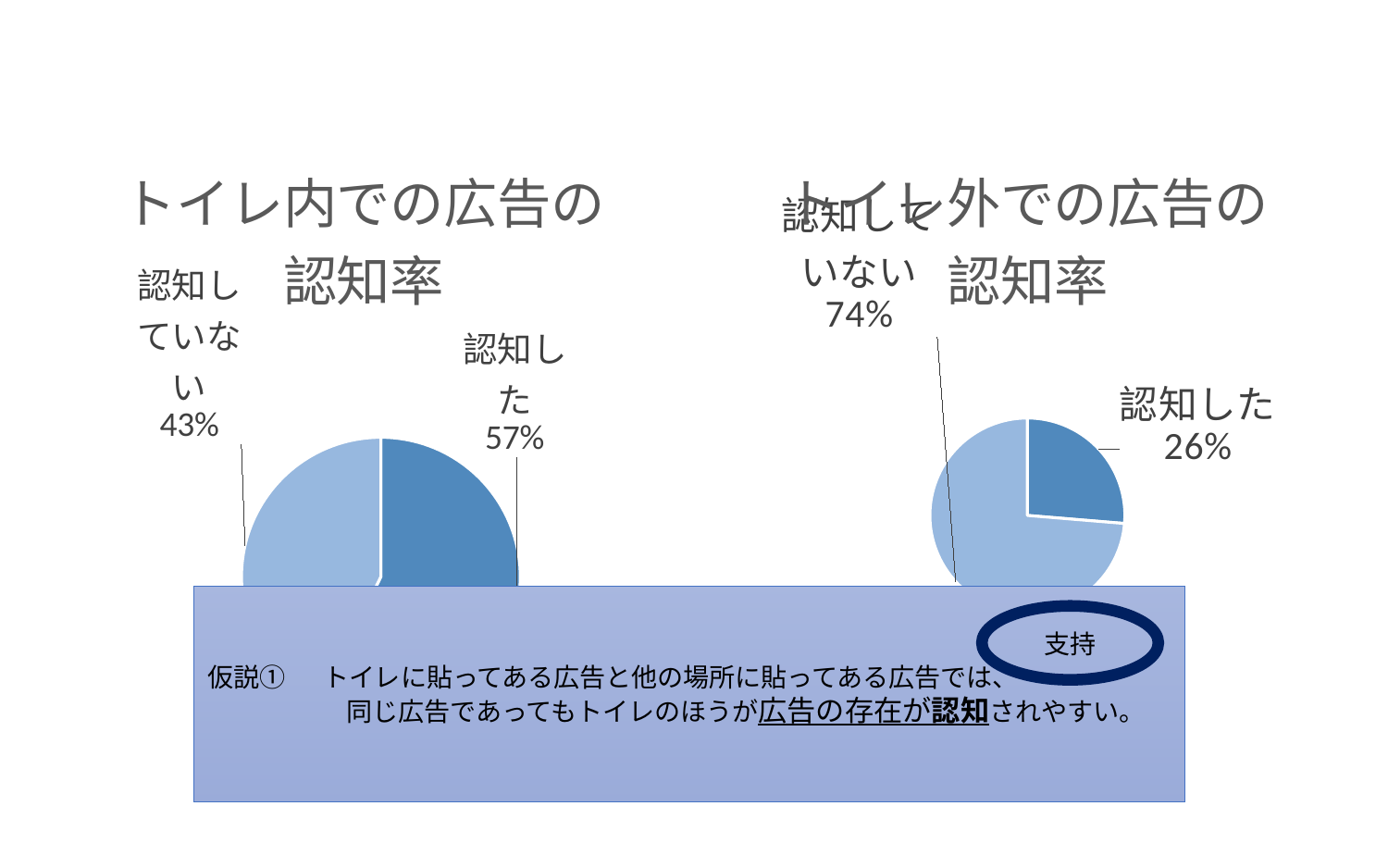

### Chart:

| Category | トイレ内での広告の認知率 |
|---|---|
| 認知した | 20.0 |
| 認知していない | 15.0 |

### Chart:

| Category | トイレ外での広告の認知率 |
|---|---|
| 認知した | 5.0 |
| 認知していない | 14.0 |
仮説①　  トイレに貼ってある広告と他の場所に貼ってある広告では、
同じ広告であってもトイレのほうが広告の存在が認知されやすい。
支持